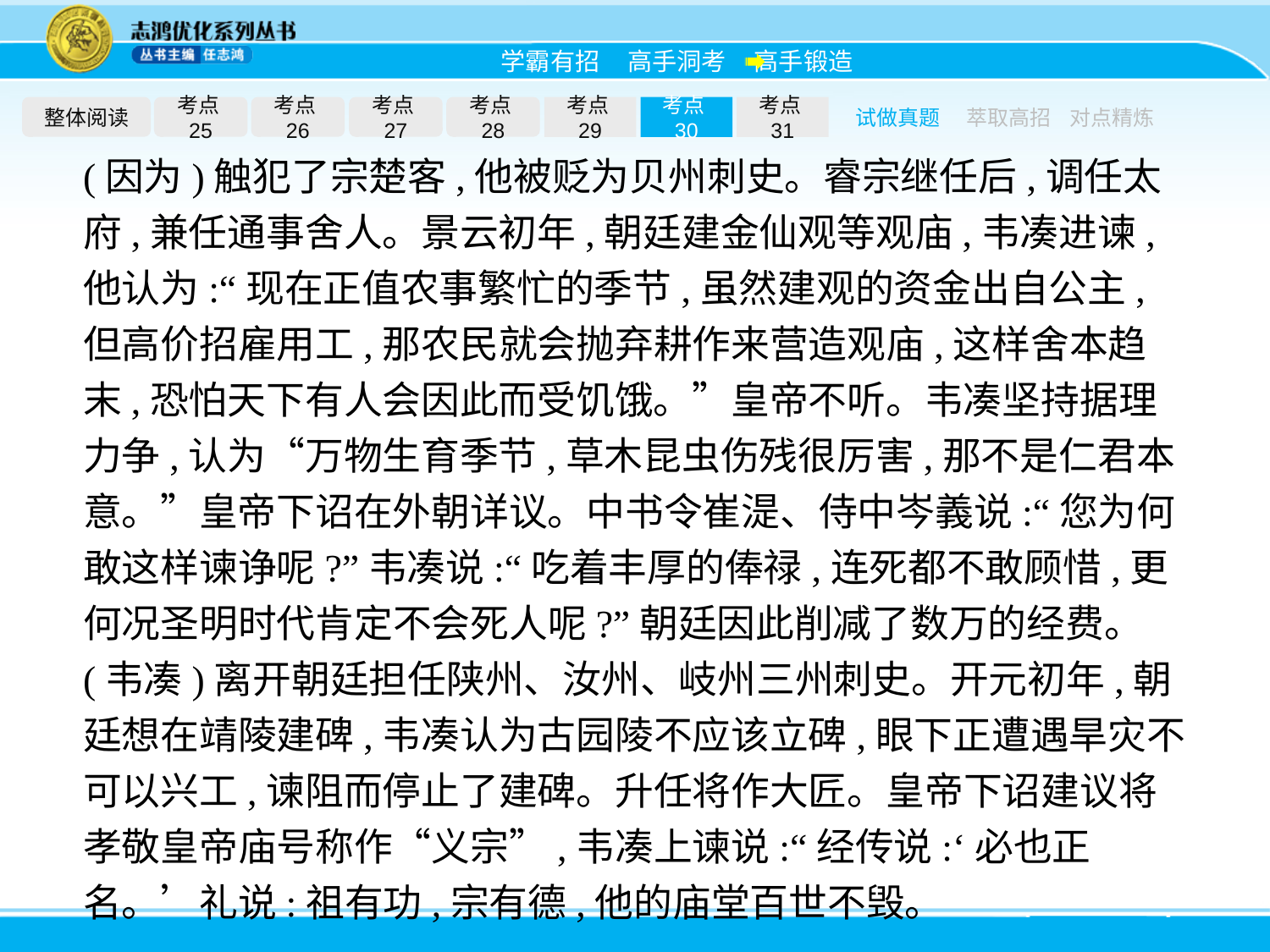

整体阅读
考点25
考点26
考点27
考点28
考点29
考点30
考点31
试做真题
萃取高招
对点精炼
(因为)触犯了宗楚客,他被贬为贝州刺史。睿宗继任后,调任太府,兼任通事舍人。景云初年,朝廷建金仙观等观庙,韦凑进谏,他认为:“现在正值农事繁忙的季节,虽然建观的资金出自公主,但高价招雇用工,那农民就会抛弃耕作来营造观庙,这样舍本趋末,恐怕天下有人会因此而受饥饿。”皇帝不听。韦凑坚持据理力争,认为“万物生育季节,草木昆虫伤残很厉害,那不是仁君本意。”皇帝下诏在外朝详议。中书令崔湜、侍中岑義说:“您为何敢这样谏诤呢?”韦凑说:“吃着丰厚的俸禄,连死都不敢顾惜,更何况圣明时代肯定不会死人呢?”朝廷因此削减了数万的经费。(韦凑)离开朝廷担任陕州、汝州、岐州三州刺史。开元初年,朝廷想在靖陵建碑,韦凑认为古园陵不应该立碑,眼下正遭遇旱灾不可以兴工,谏阻而停止了建碑。升任将作大匠。皇帝下诏建议将孝敬皇帝庙号称作“义宗”,韦凑上谏说:“经传说:‘必也正名。’礼说:祖有功,宗有德,他的庙堂百世不毁。